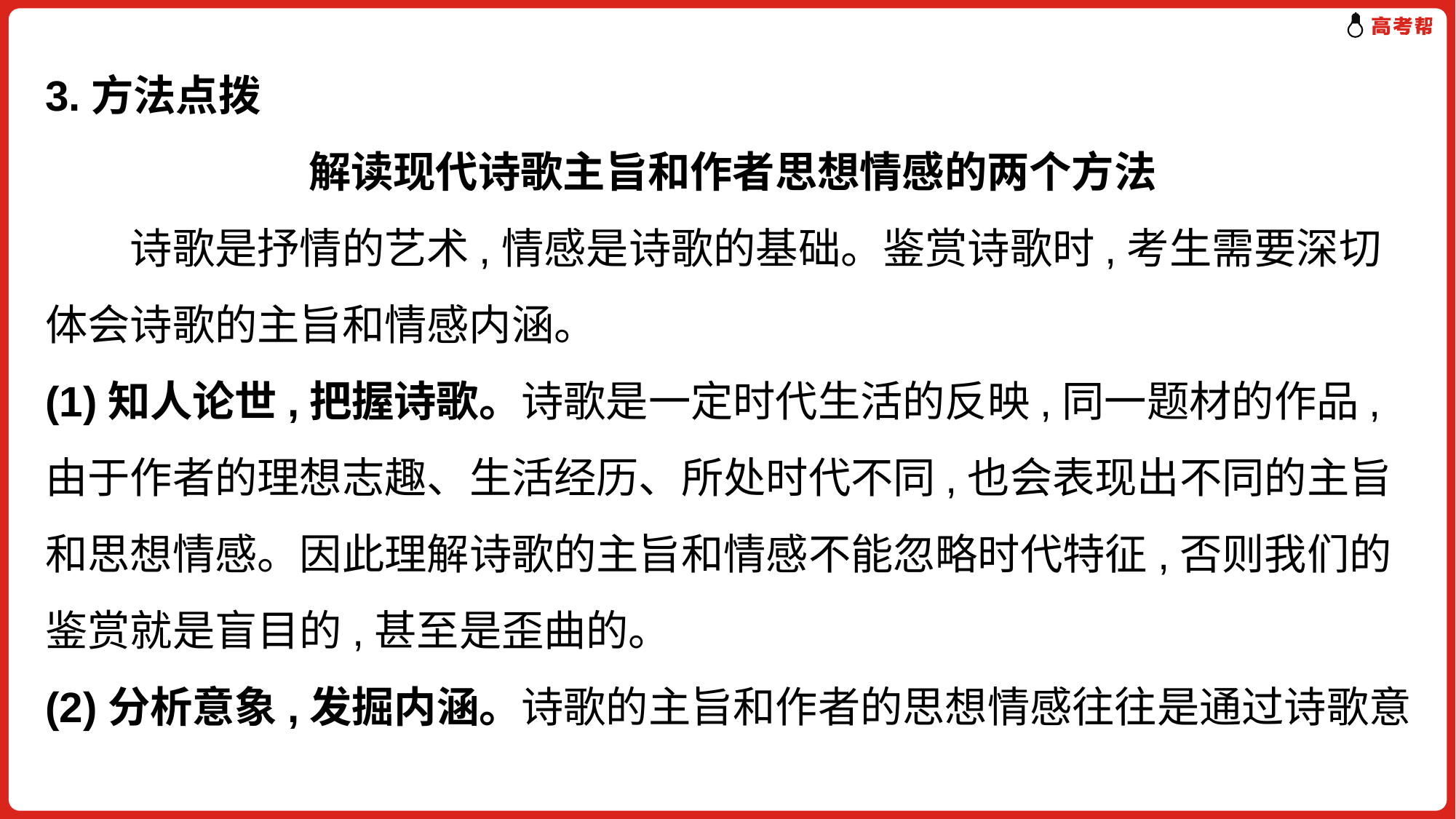

3.方法点拨
解读现代诗歌主旨和作者思想情感的两个方法
　　诗歌是抒情的艺术,情感是诗歌的基础。鉴赏诗歌时,考生需要深切体会诗歌的主旨和情感内涵。
(1)知人论世,把握诗歌。诗歌是一定时代生活的反映,同一题材的作品,由于作者的理想志趣、生活经历、所处时代不同,也会表现出不同的主旨和思想情感。因此理解诗歌的主旨和情感不能忽略时代特征,否则我们的鉴赏就是盲目的,甚至是歪曲的。
(2)分析意象,发掘内涵。诗歌的主旨和作者的思想情感往往是通过诗歌意